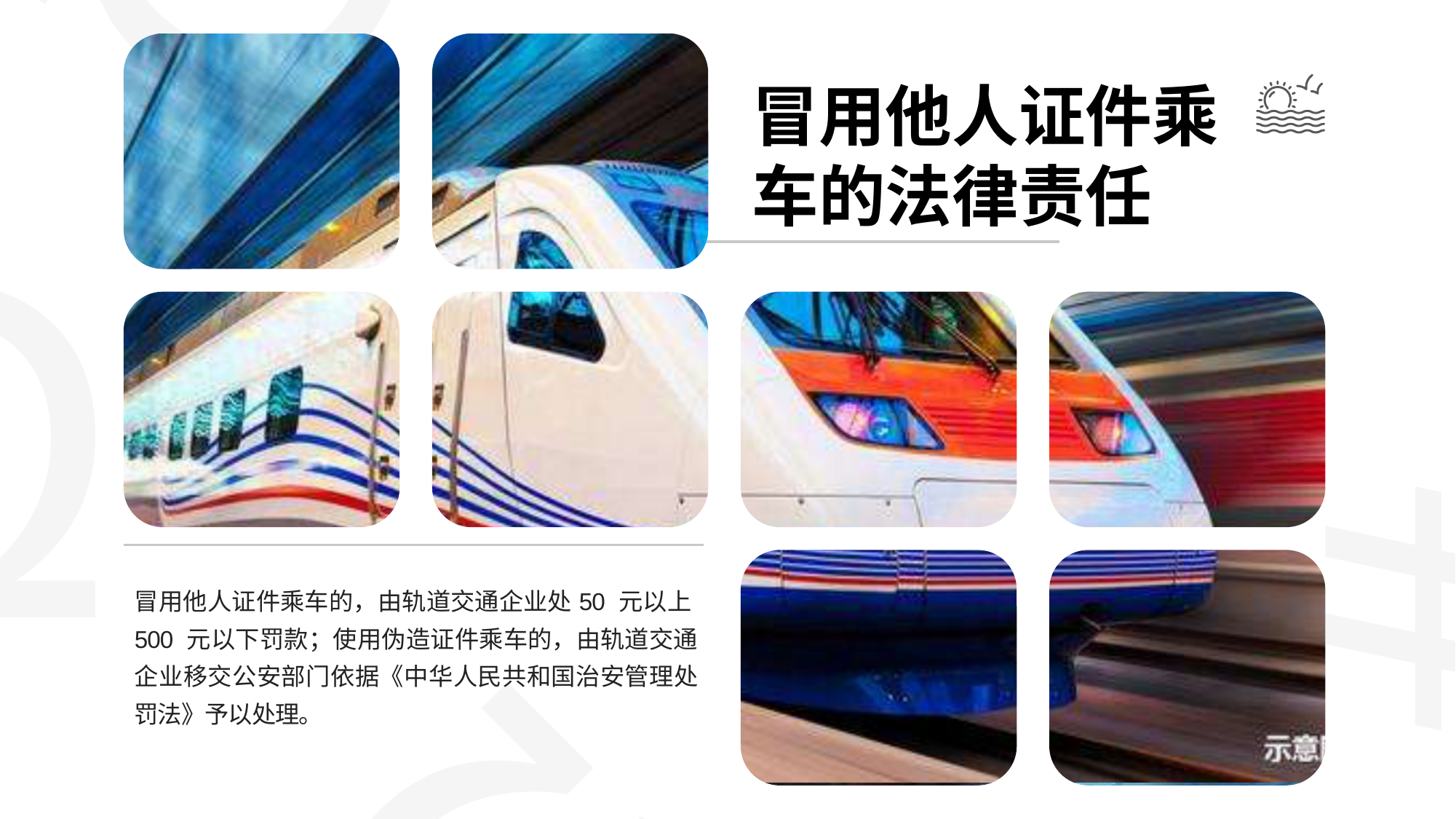

冒用他人证件乘车的法律责任

冒用他人证件乘车的，由轨道交通企业处50 元以上500 元以下罚款；使用伪造证件乘车的，由轨道交通企业移交公安部门依据《中华人民共和国治安管理处罚法》予以处理。